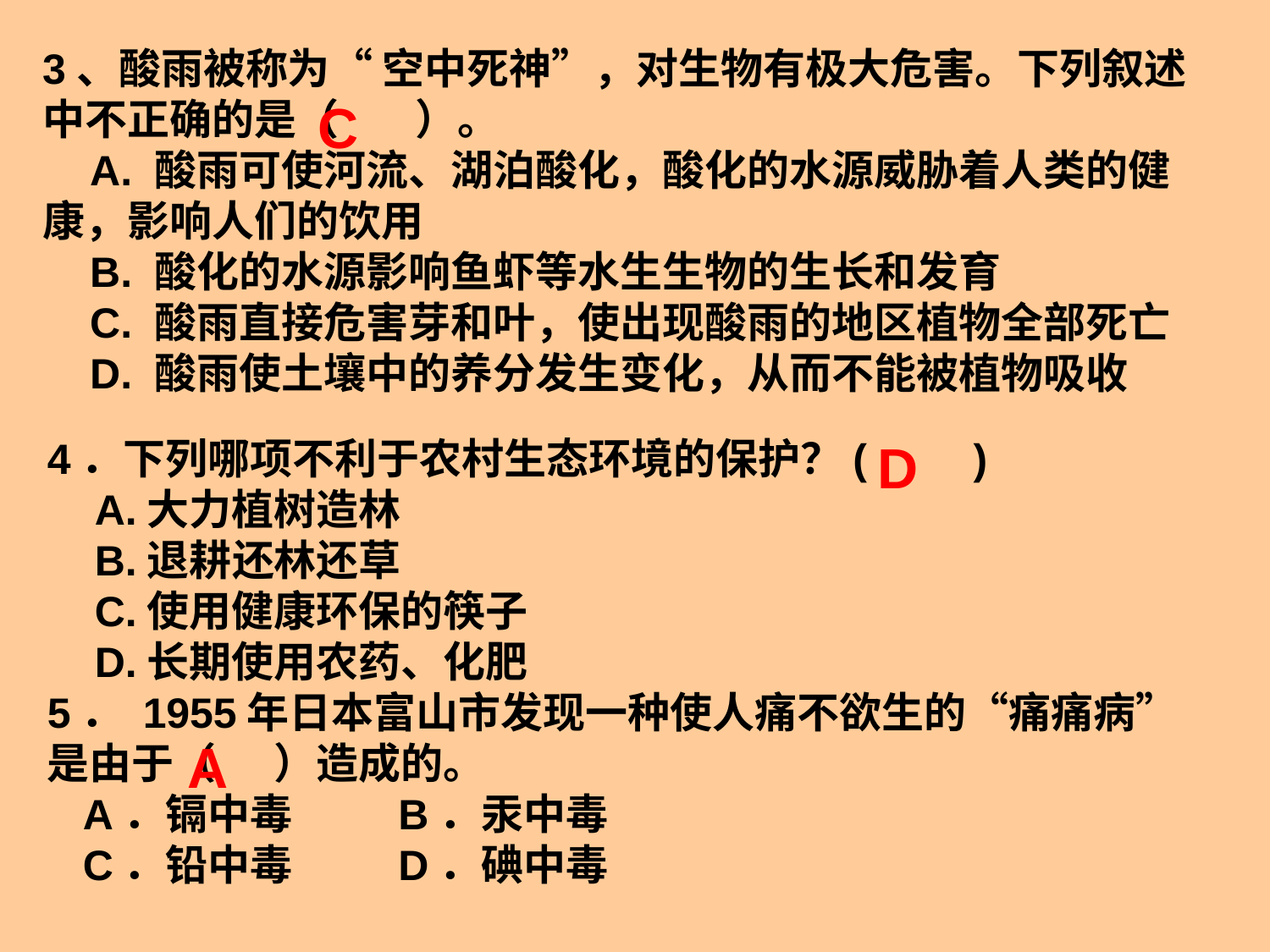

3、酸雨被称为“ 空中死神”，对生物有极大危害。下列叙述中不正确的是（        ）。
    A. 酸雨可使河流、湖泊酸化，酸化的水源威胁着人类的健康，影响人们的饮用
    B. 酸化的水源影响鱼虾等水生生物的生长和发育
    C. 酸雨直接危害芽和叶，使出现酸雨的地区植物全部死亡
    D. 酸雨使土壤中的养分发生变化，从而不能被植物吸收
C
4．下列哪项不利于农村生态环境的保护？(         )
    A.大力植树造林
    B.退耕还林还草
    C.使用健康环保的筷子
    D.长期使用农药、化肥
5． 1955年日本富山市发现一种使人痛不欲生的“痛痛病”是由于（      ）造成的。
   A．镉中毒          B．汞中毒
   C．铅中毒          D．碘中毒
D
A